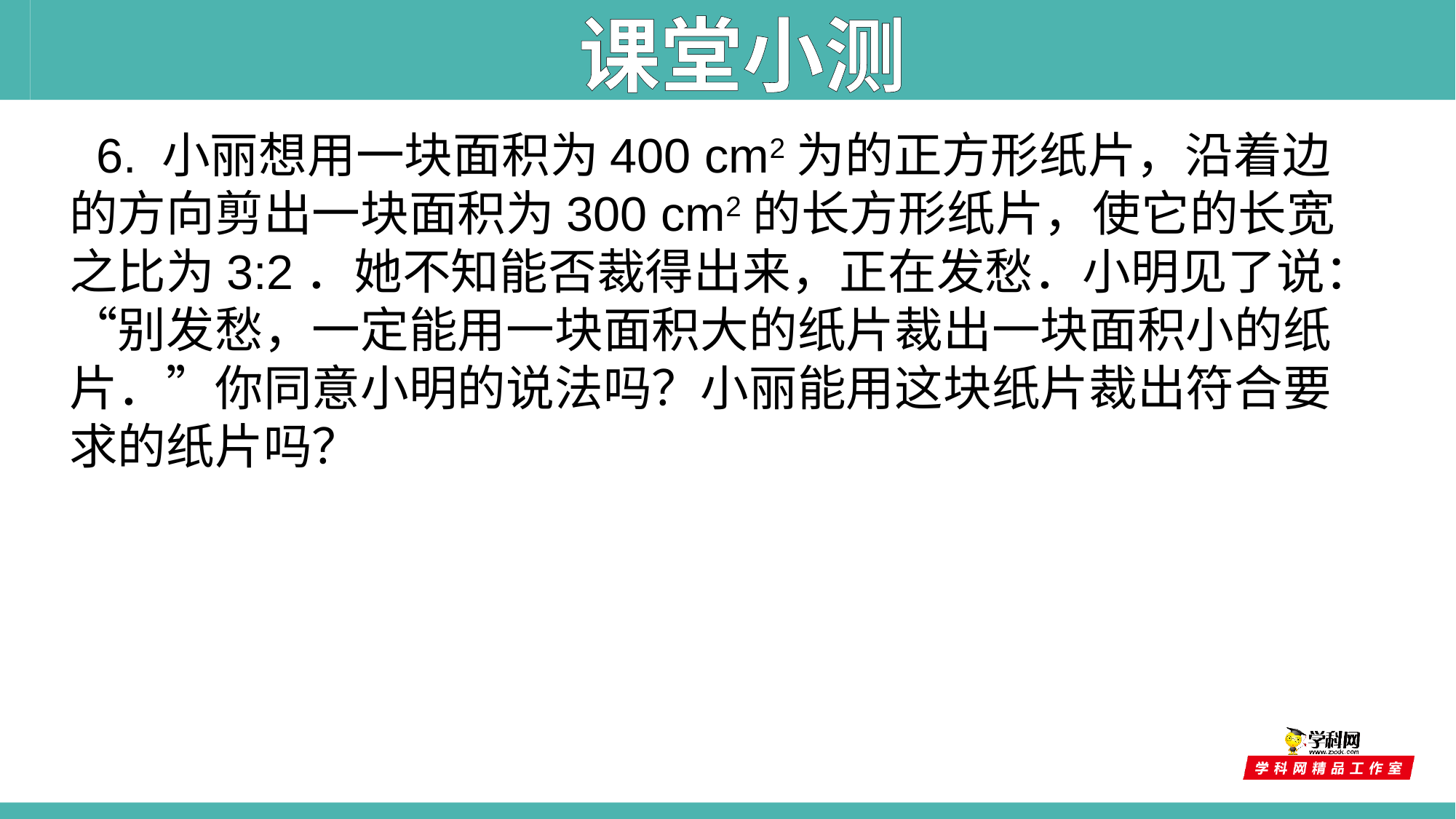

课堂小测
  6. 小丽想用一块面积为400 cm2为的正方形纸片，沿着边的方向剪出一块面积为300 cm2的长方形纸片，使它的长宽之比为3:2．她不知能否裁得出来，正在发愁．小明见了说：“别发愁，一定能用一块面积大的纸片裁出一块面积小的纸片．”你同意小明的说法吗？小丽能用这块纸片裁出符合要求的纸片吗？